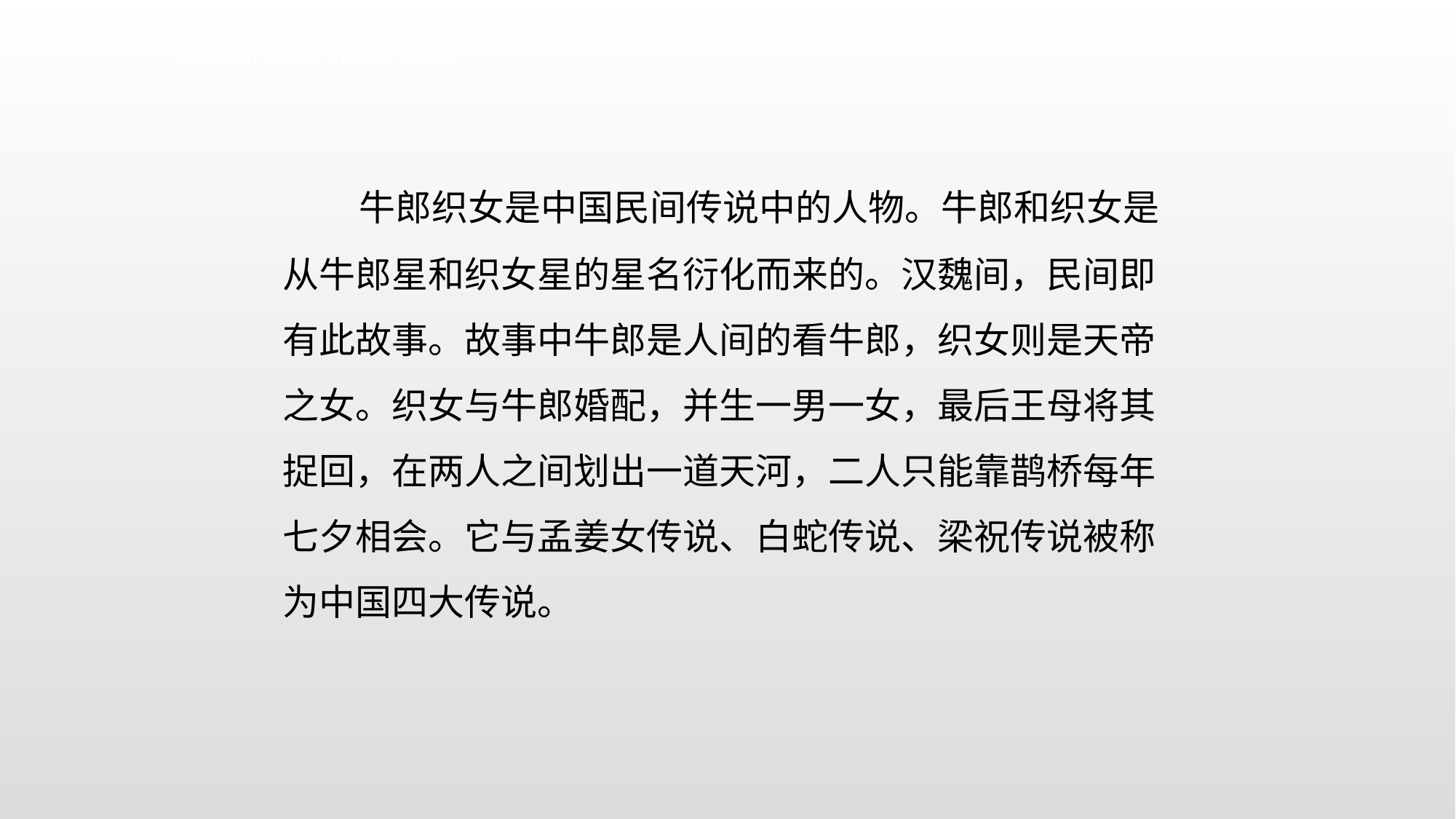

https://www.ypppt.com/
       牛郎织女是中国民间传说中的人物。牛郎和织女是从牛郎星和织女星的星名衍化而来的。汉魏间，民间即有此故事。故事中牛郎是人间的看牛郎，织女则是天帝之女。织女与牛郎婚配，并生一男一女，最后王母将其捉回，在两人之间划出一道天河，二人只能靠鹊桥每年七夕相会。它与孟姜女传说、白蛇传说、梁祝传说被称为中国四大传说。